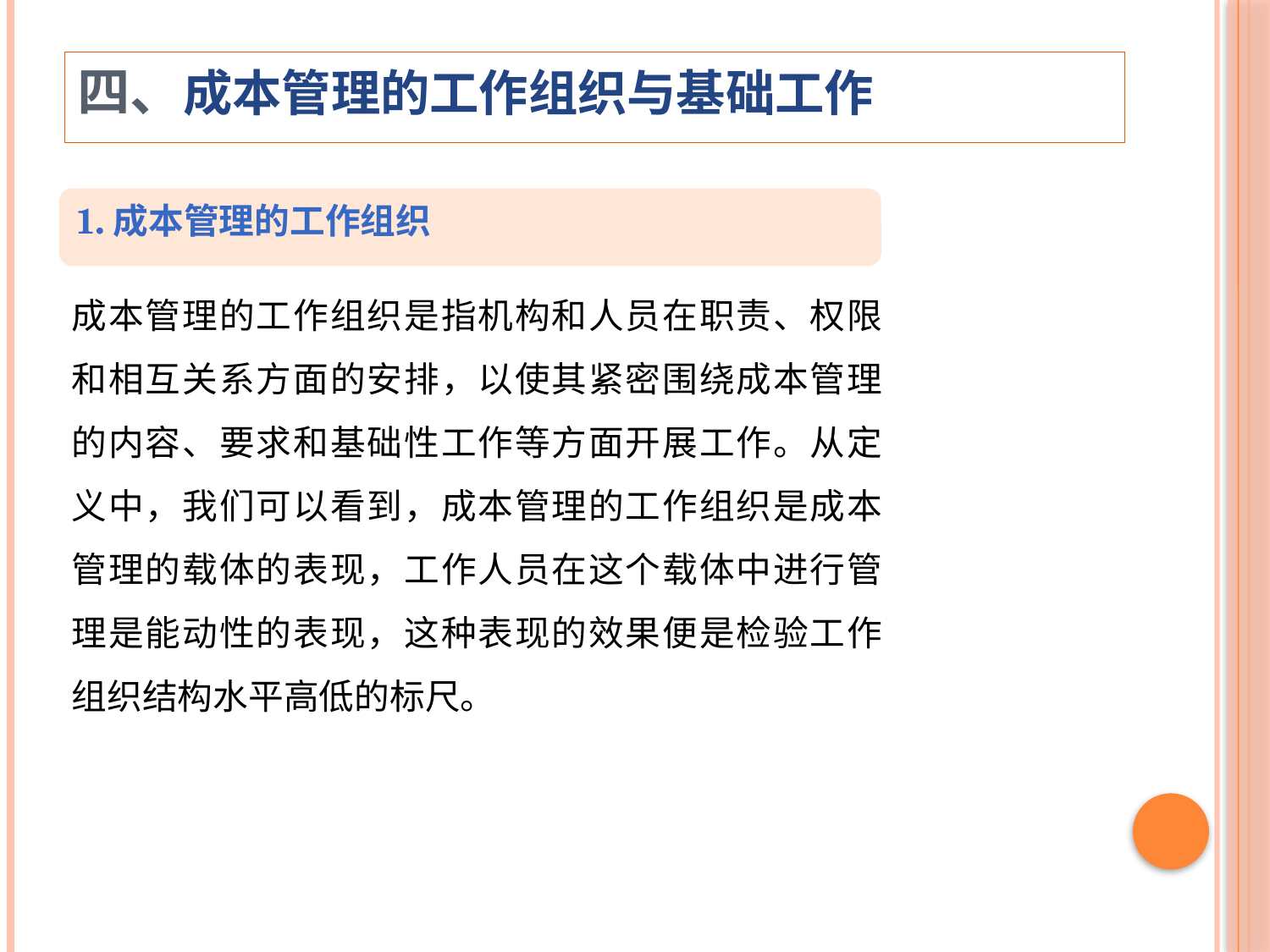

四、成本管理的工作组织与基础工作
1.成本管理的工作组织
成本管理的工作组织是指机构和人员在职责、权限和相互关系方面的安排，以使其紧密围绕成本管理的内容、要求和基础性工作等方面开展工作。从定义中，我们可以看到，成本管理的工作组织是成本管理的载体的表现，工作人员在这个载体中进行管理是能动性的表现，这种表现的效果便是检验工作组织结构水平高低的标尺。